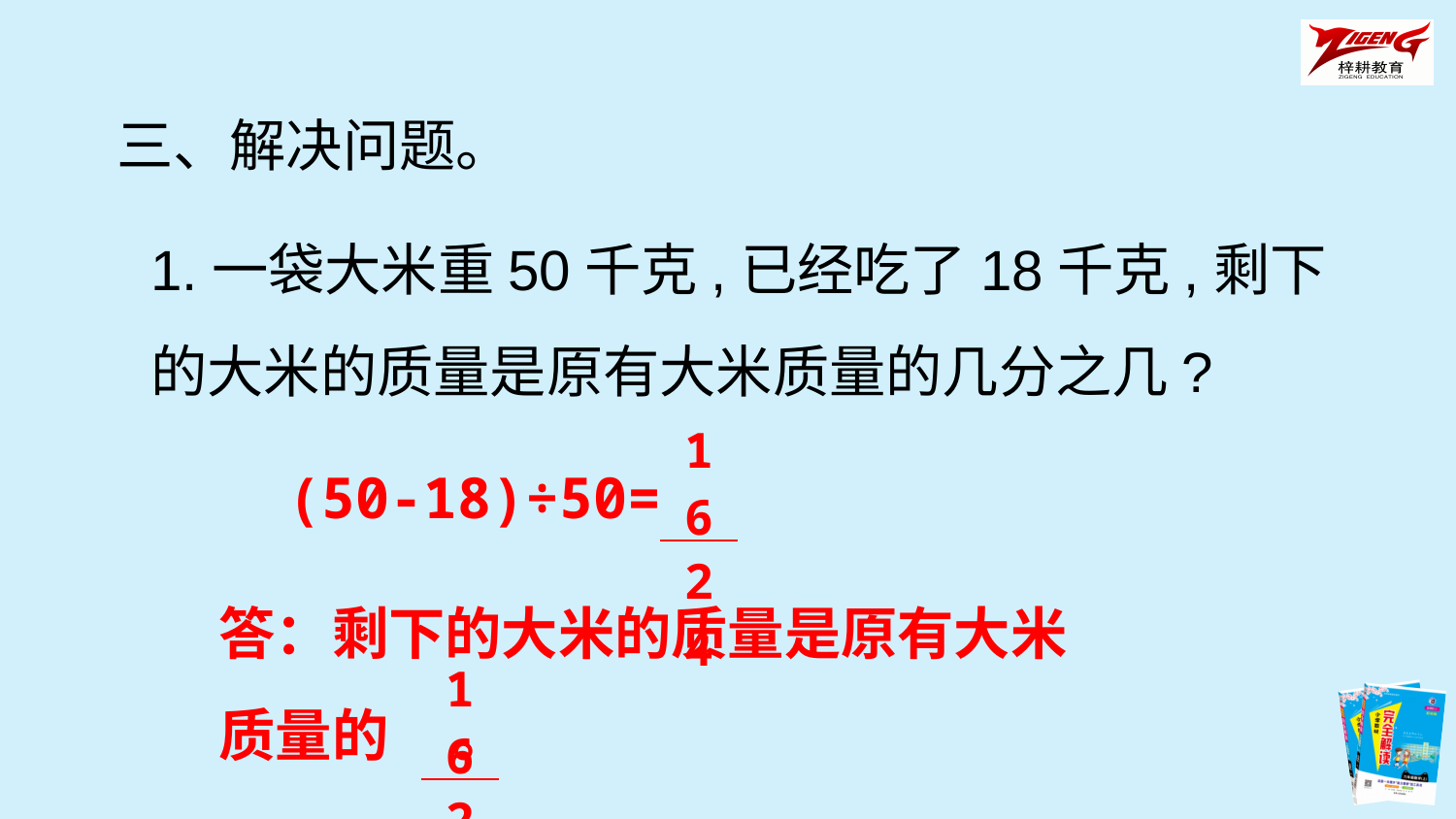

三、解决问题。
1.一袋大米重50千克,已经吃了18千克,剩下的大米的质量是原有大米质量的几分之几?
| 16 |
| --- |
| 24 |
(50-18)÷50=
答：剩下的大米的质量是原有大米质量的     。
| 16 |
| --- |
| 24 |